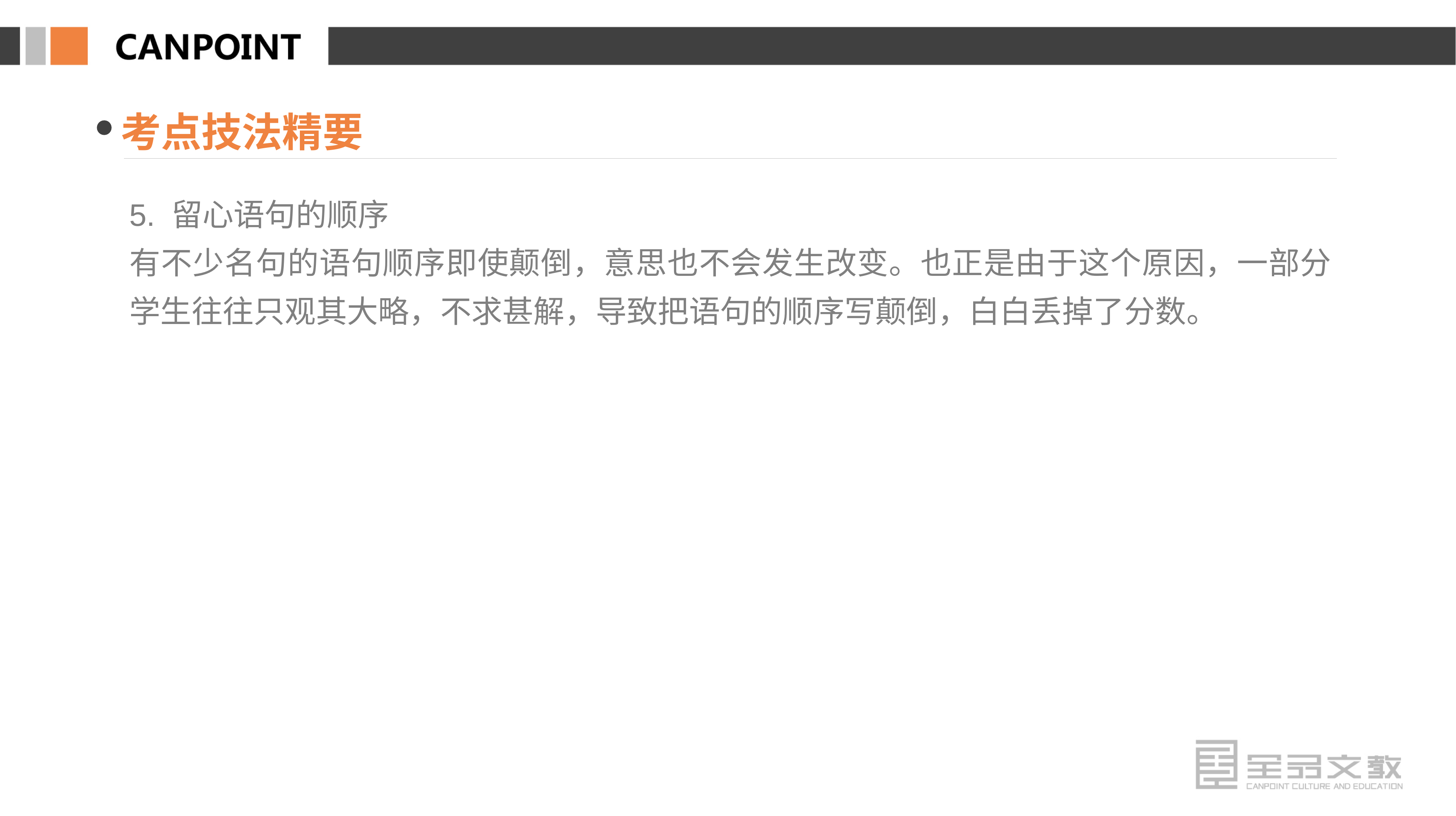

考点技法精要

5. 留心语句的顺序
有不少名句的语句顺序即使颠倒，意思也不会发生改变。也正是由于这个原因，一部分学生往往只观其大略，不求甚解，导致把语句的顺序写颠倒，白白丢掉了分数。